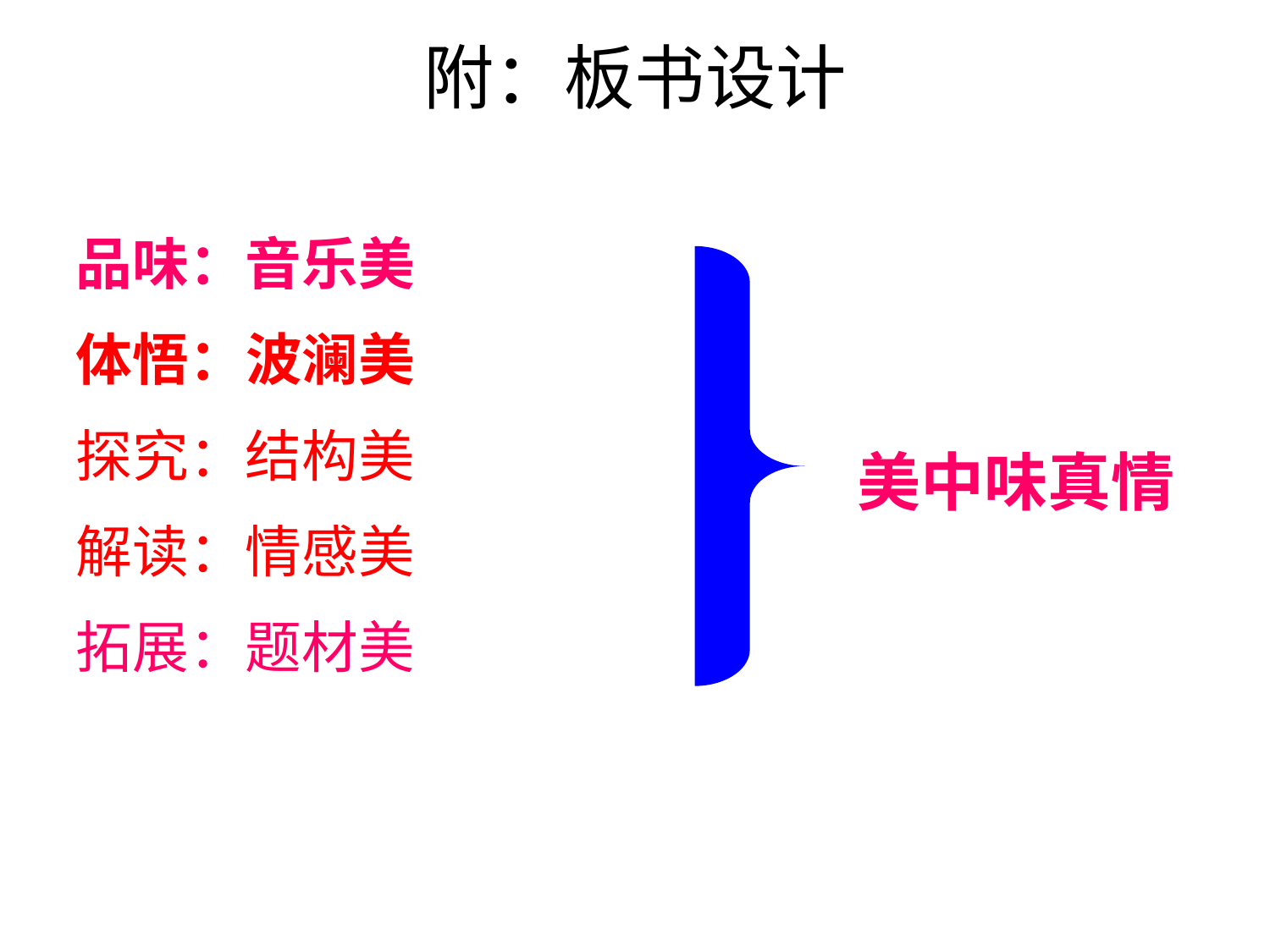

# 附：板书设计
品味：音乐美
体悟：波澜美
探究：结构美
解读：情感美
拓展：题材美

美中味真情